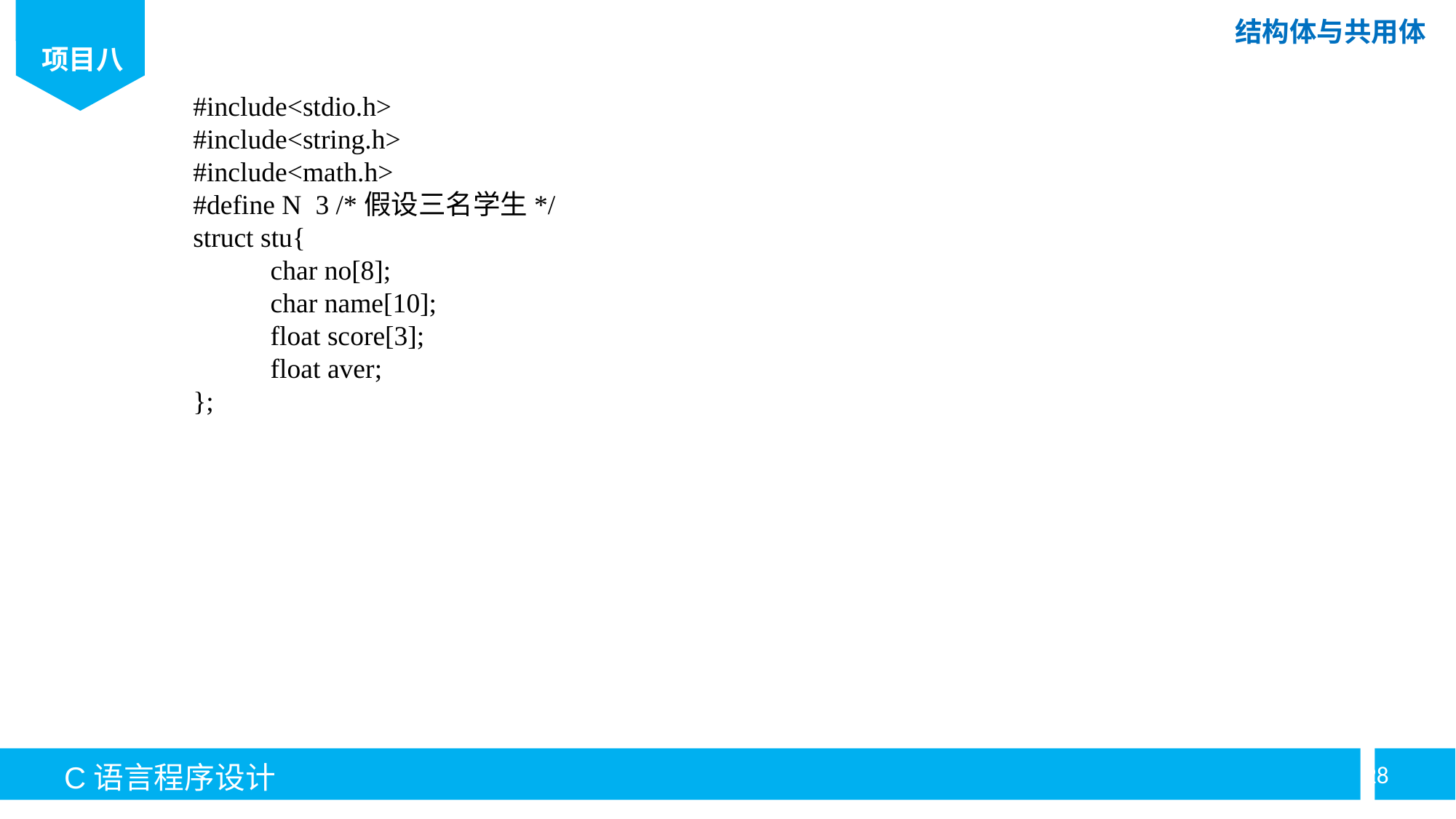

#include<stdio.h>
#include<string.h>
#include<math.h>
#define N  3 /*假设三名学生*/
struct stu{
	char no[8];
	char name[10];
	float score[3];
	float aver;
};